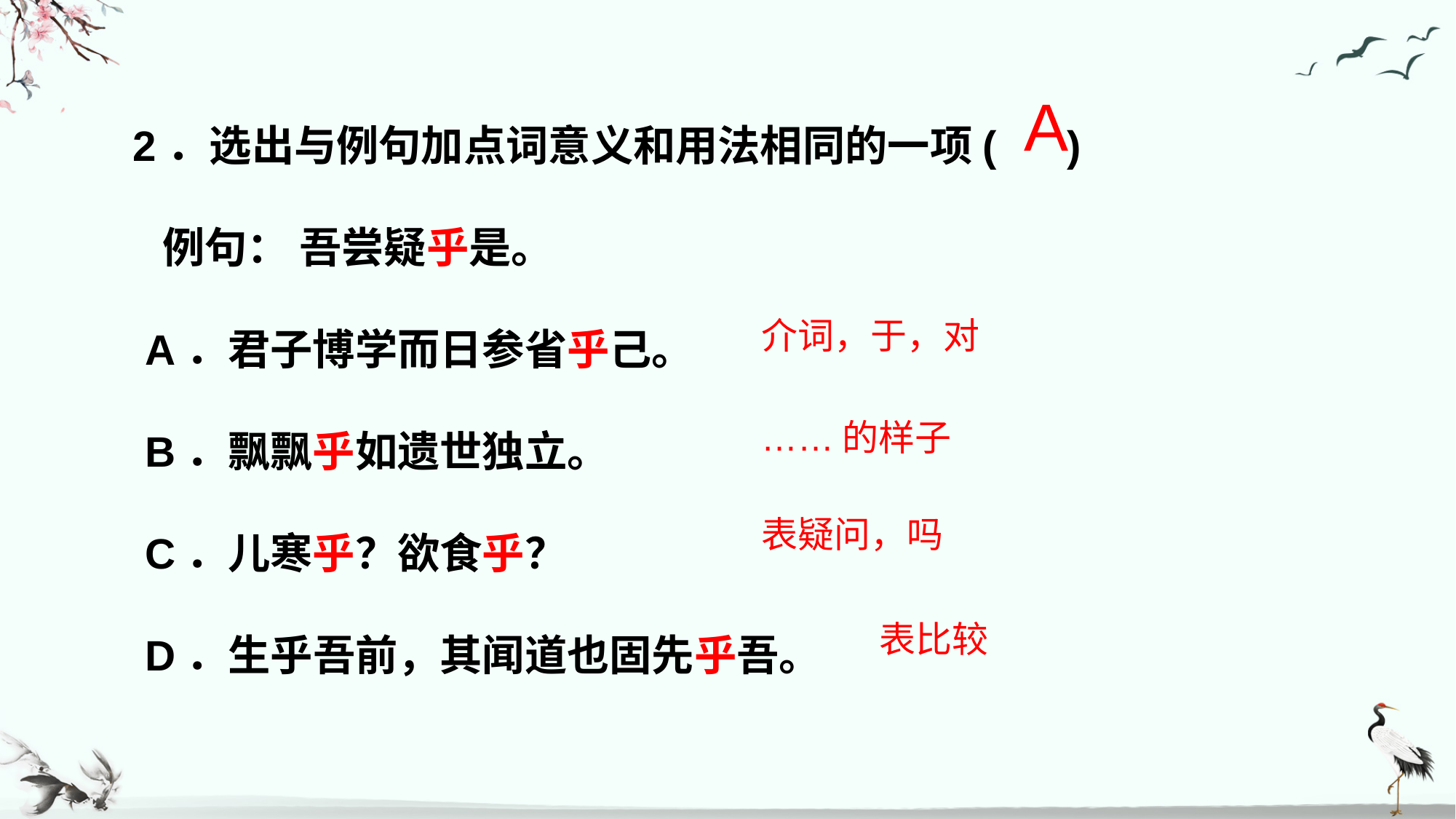

2．选出与例句加点词意义和用法相同的一项(      )
  例句： 吾尝疑乎是。
 A．君子博学而日参省乎己。
 B．飘飘乎如遗世独立。
 C．儿寒乎？欲食乎？
 D．生乎吾前，其闻道也固先乎吾。
A
介词，于，对
……的样子
表疑问，吗
表比较